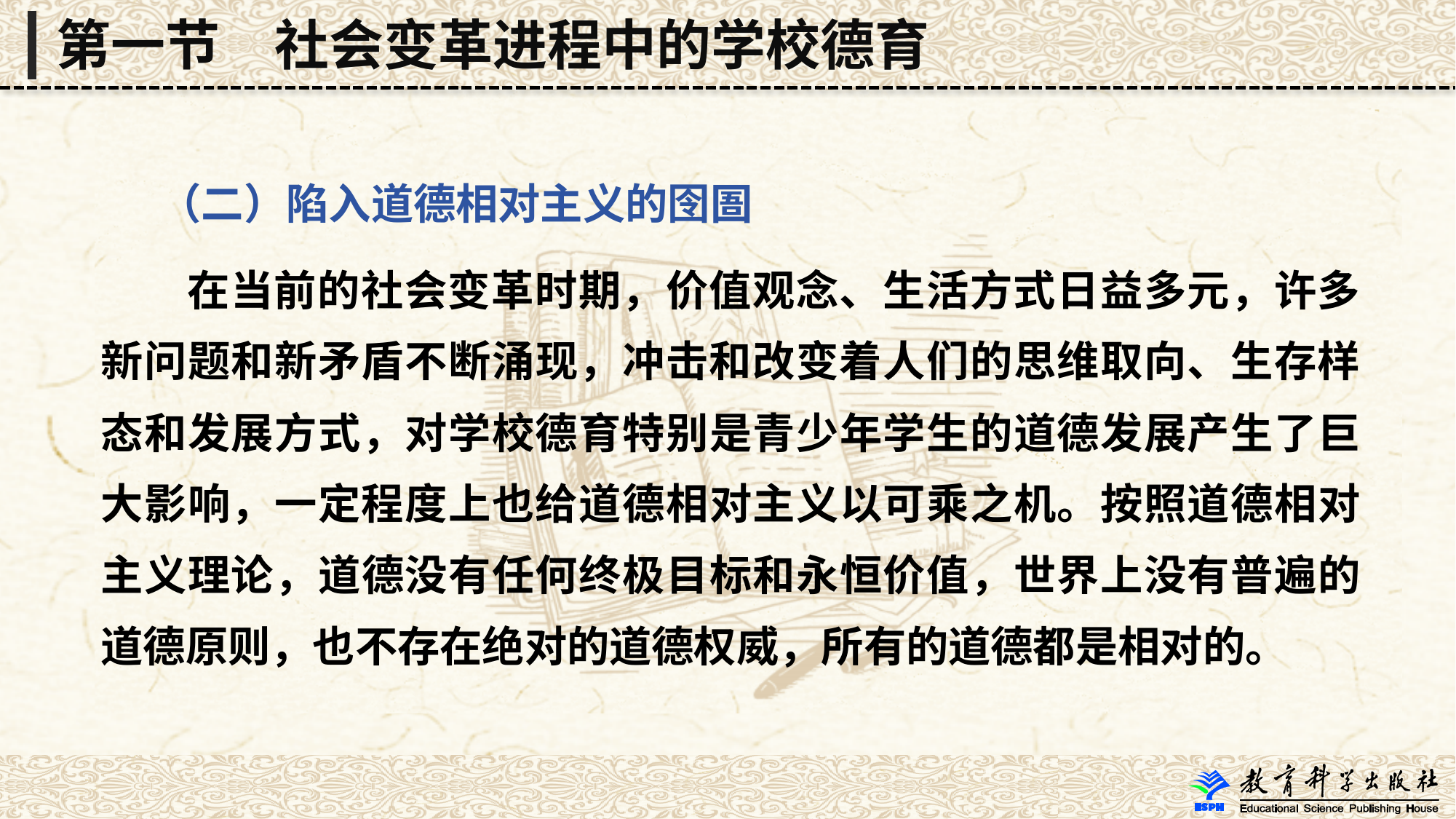

第一节　社会变革进程中的学校德育
     （二）陷入道德相对主义的囹圄

       在当前的社会变革时期，价值观念、生活方式日益多元，许多新问题和新矛盾不断涌现，冲击和改变着人们的思维取向、生存样态和发展方式，对学校德育特别是青少年学生的道德发展产生了巨大影响，一定程度上也给道德相对主义以可乘之机。按照道德相对主义理论，道德没有任何终极目标和永恒价值，世界上没有普遍的道德原则，也不存在绝对的道德权威，所有的道德都是相对的。